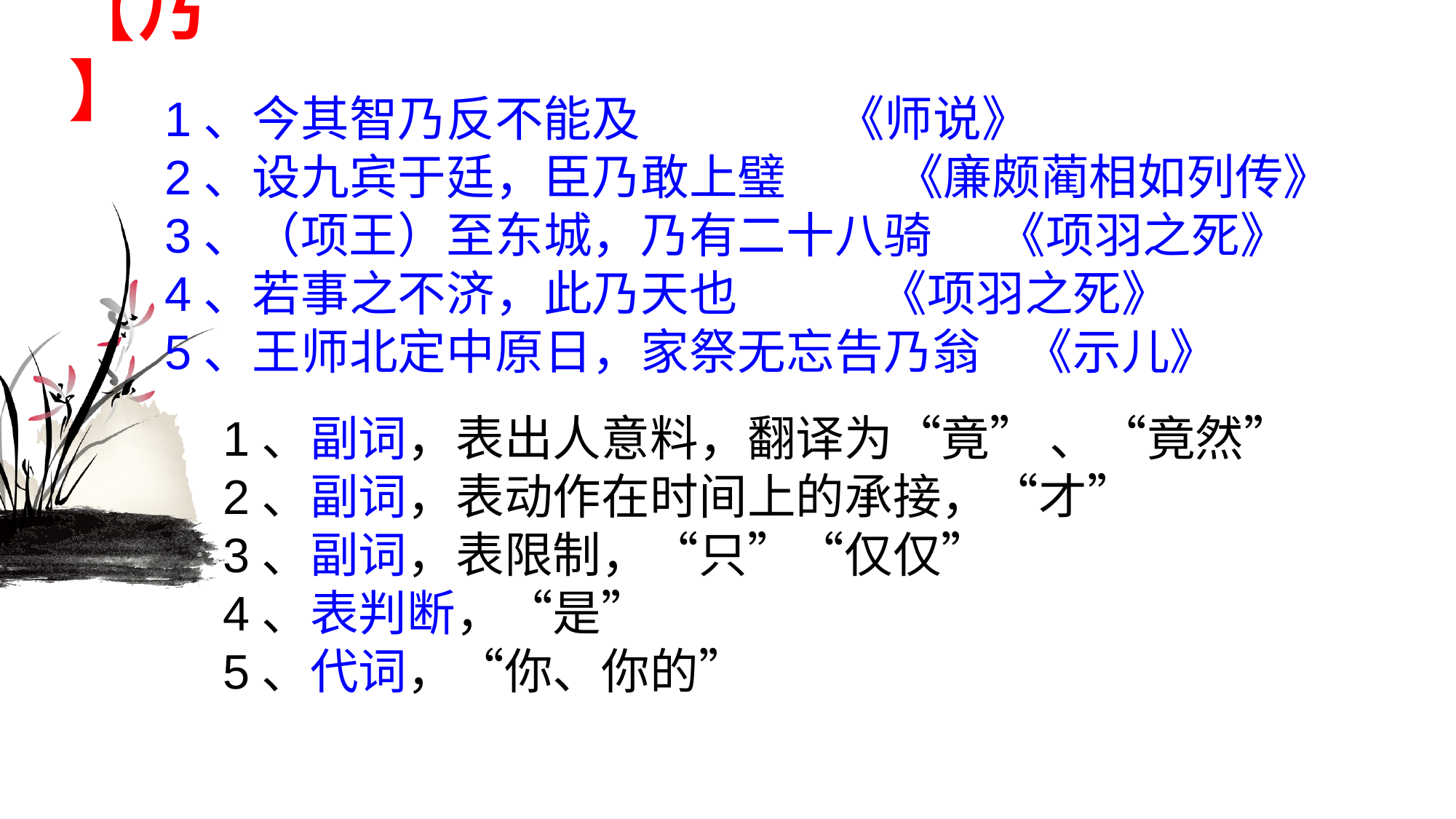

# 【乃】
1、今其智乃反不能及                  《师说》
2、设九宾于廷，臣乃敢上璧          《廉颇蔺相如列传》
3、（项王）至东城，乃有二十八骑      《项羽之死》
4、若事之不济，此乃天也             《项羽之死》
5、王师北定中原日，家祭无忘告乃翁    《示儿》
1、副词，表出人意料，翻译为“竟” 、“竟然”
2、副词，表动作在时间上的承接，“才”
3、副词，表限制，“只”“仅仅”
4、表判断，“是”
5、代词，“你、你的”